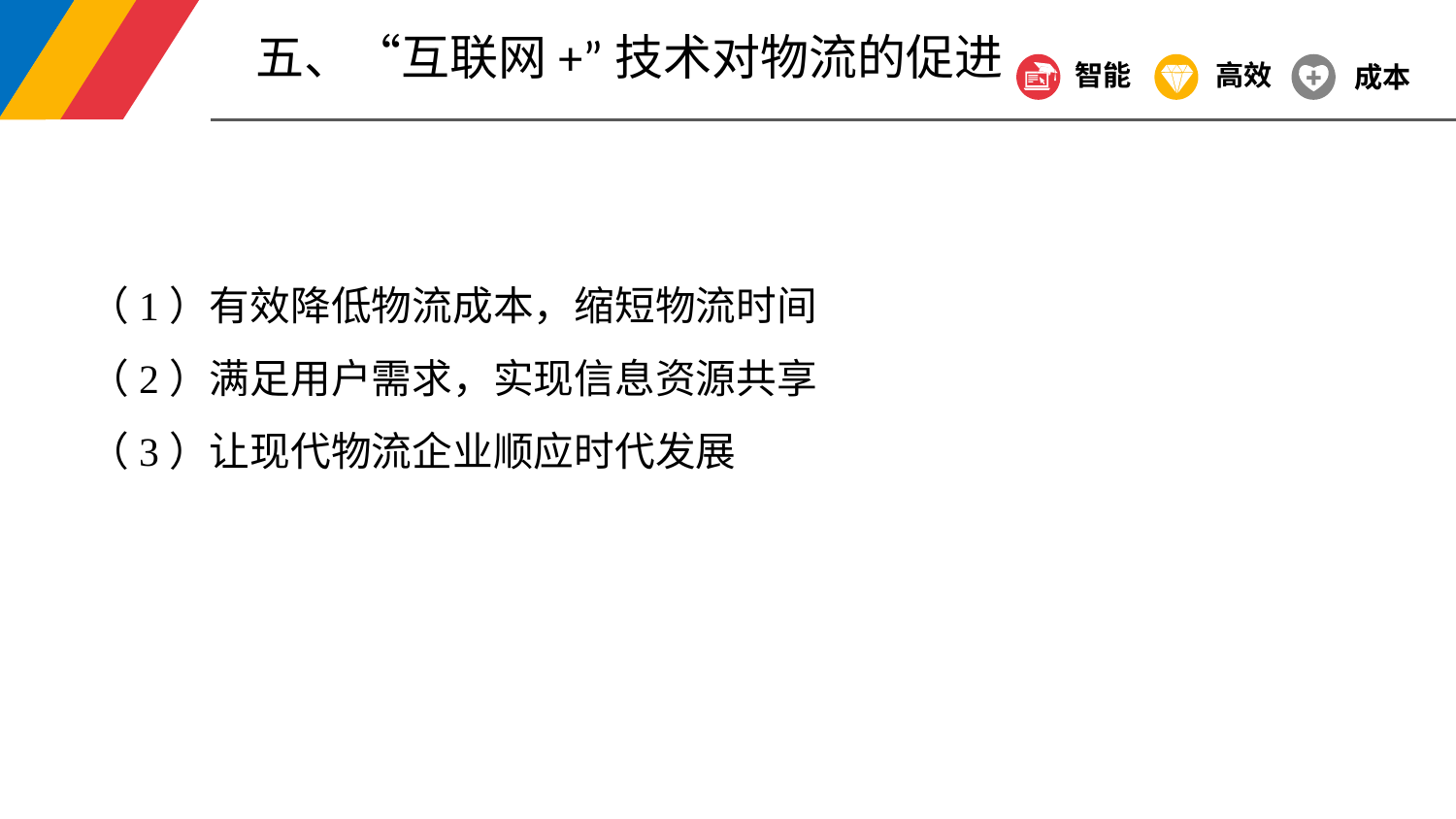

五、“互联网+”技术对物流的促进
智能
高效
成本
（1）有效降低物流成本，缩短物流时间
（2）满足用户需求，实现信息资源共享
（3）让现代物流企业顺应时代发展